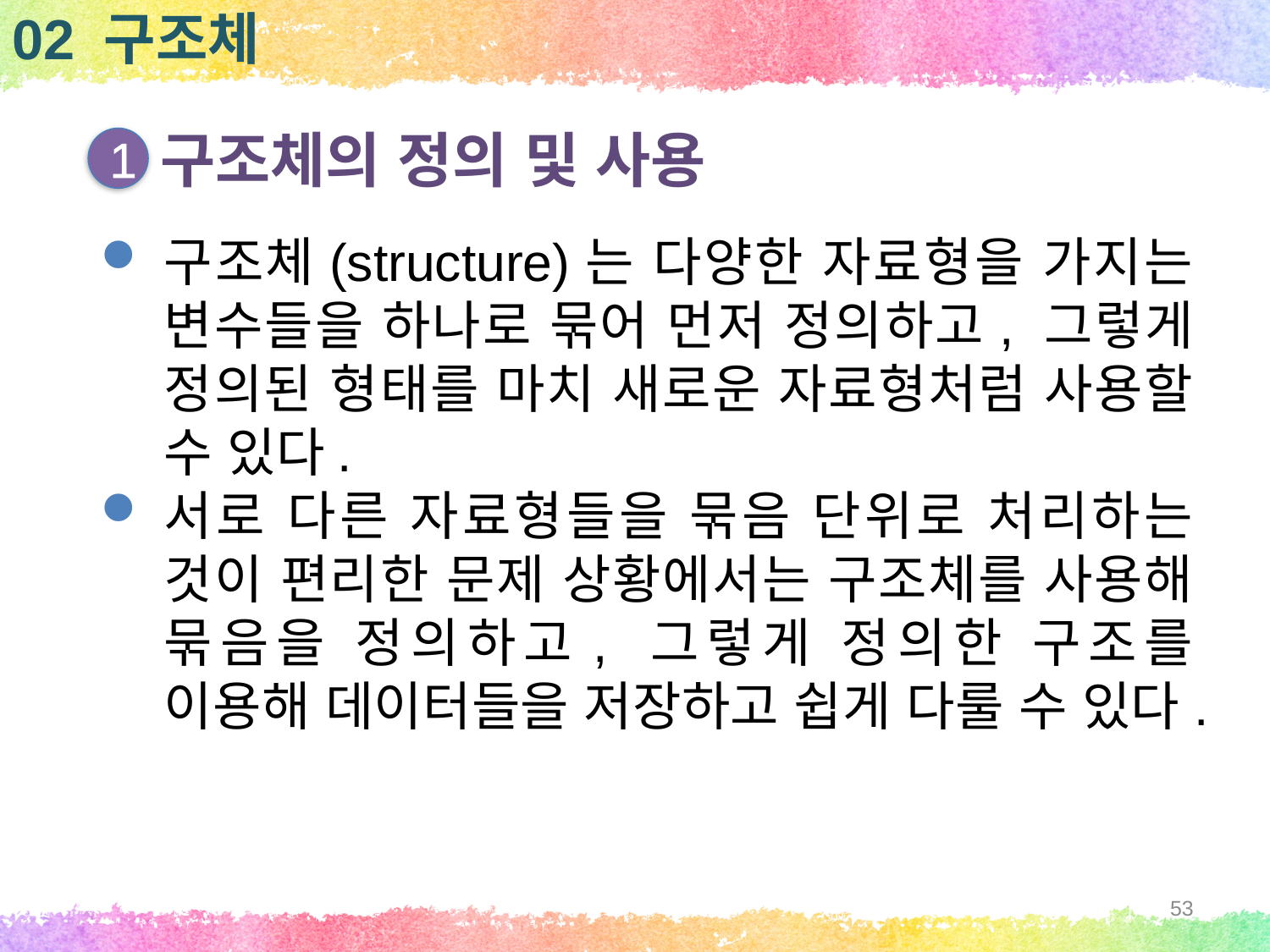

02 구조체
구조체의 정의 및 사용
1
구조체(structure)는 다양한 자료형을 가지는 변수들을 하나로 묶어 먼저 정의하고, 그렇게 정의된 형태를 마치 새로운 자료형처럼 사용할 수 있다.
서로 다른 자료형들을 묶음 단위로 처리하는 것이 편리한 문제 상황에서는 구조체를 사용해 묶음을 정의하고, 그렇게 정의한 구조를 이용해 데이터들을 저장하고 쉽게 다룰 수 있다.
53